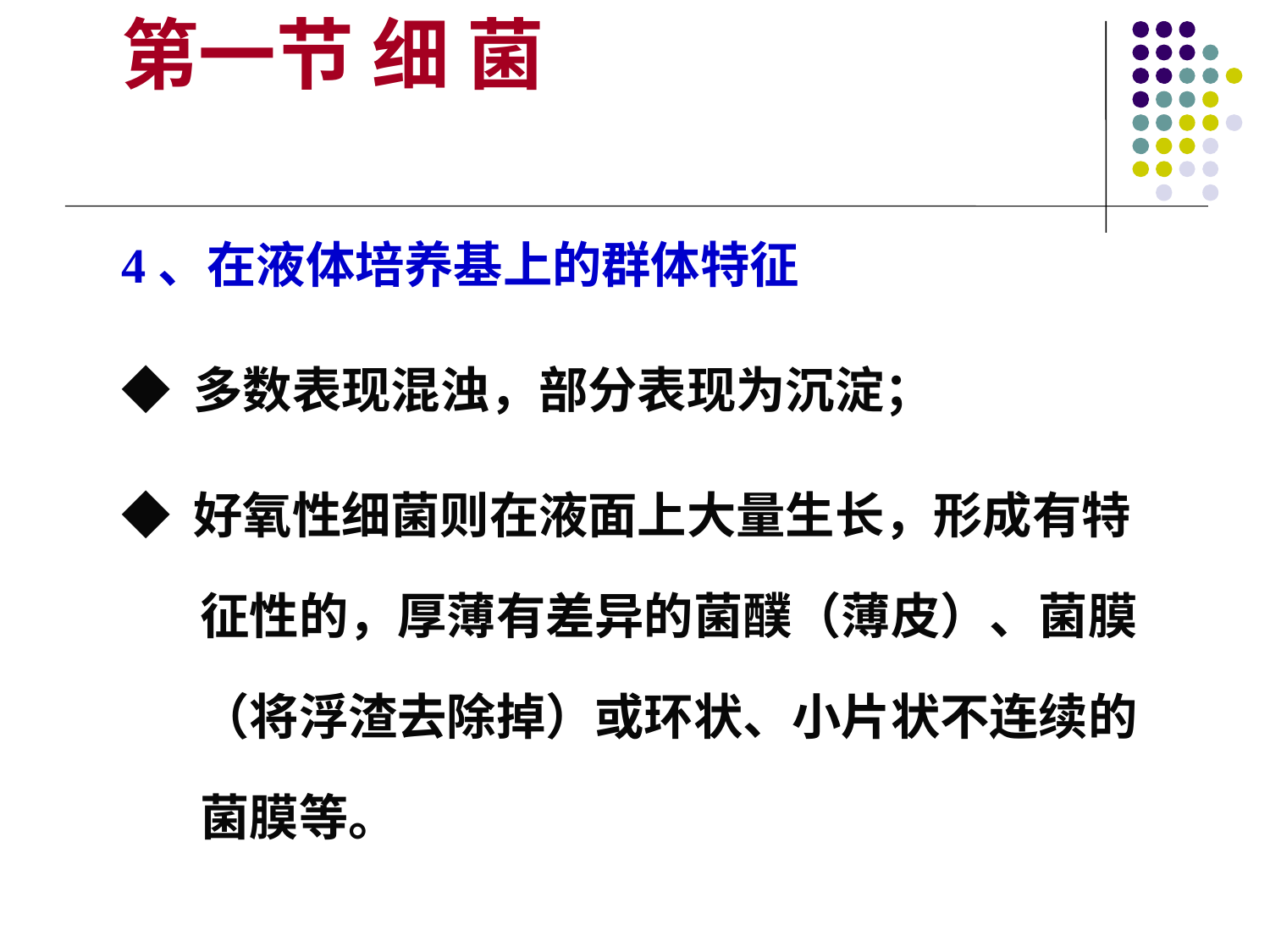

第一节 细 菌
4、在液体培养基上的群体特征
◆ 多数表现混浊，部分表现为沉淀；
◆ 好氧性细菌则在液面上大量生长，形成有特征性的，厚薄有差异的菌醭（薄皮）、菌膜（将浮渣去除掉）或环状、小片状不连续的菌膜等。